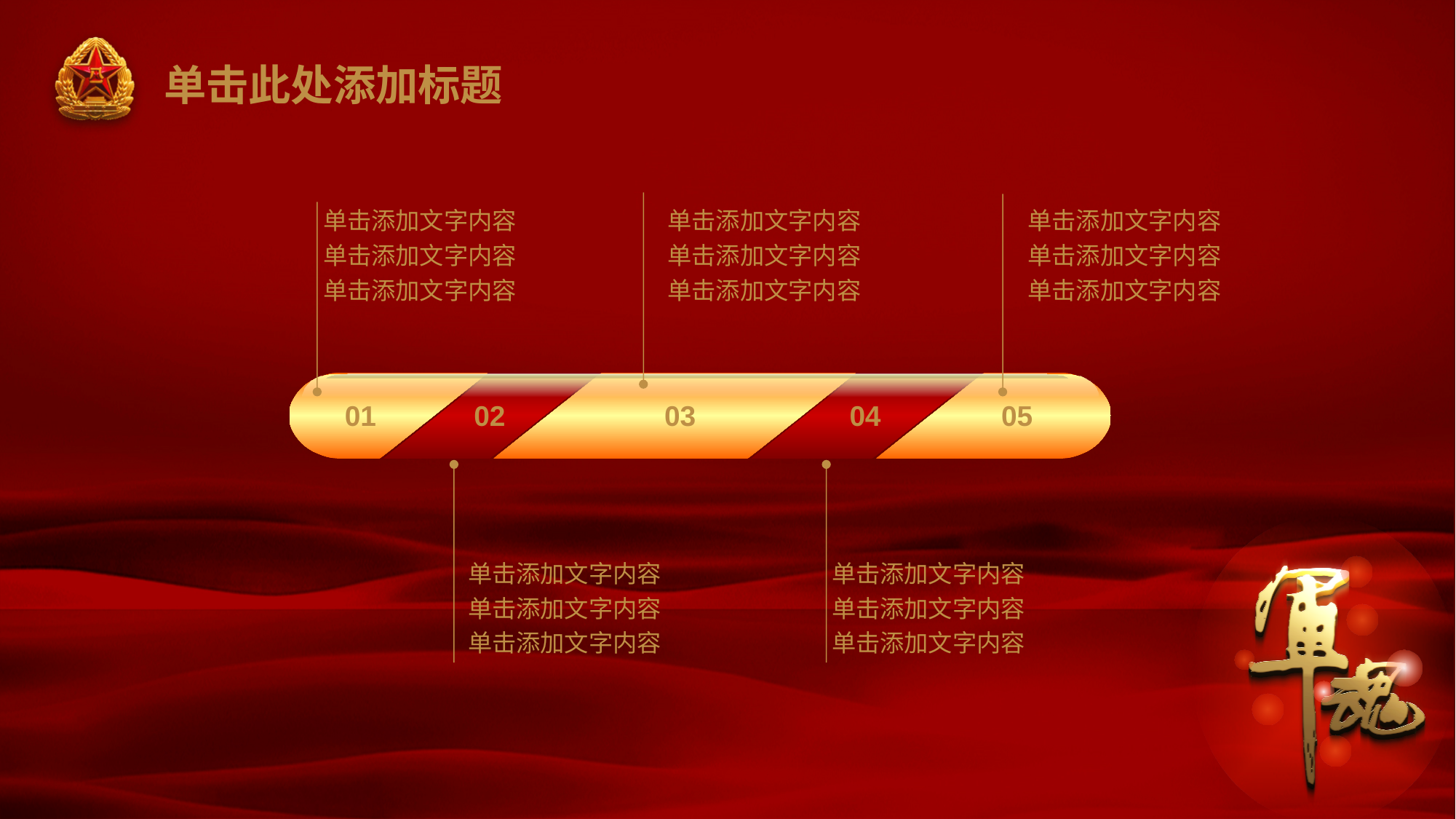

# 单击此处添加标题
单击添加文字内容
单击添加文字内容
单击添加文字内容
单击添加文字内容
单击添加文字内容
单击添加文字内容
单击添加文字内容
单击添加文字内容
单击添加文字内容

01
02
03
04
05
单击添加文字内容
单击添加文字内容
单击添加文字内容
单击添加文字内容
单击添加文字内容
单击添加文字内容